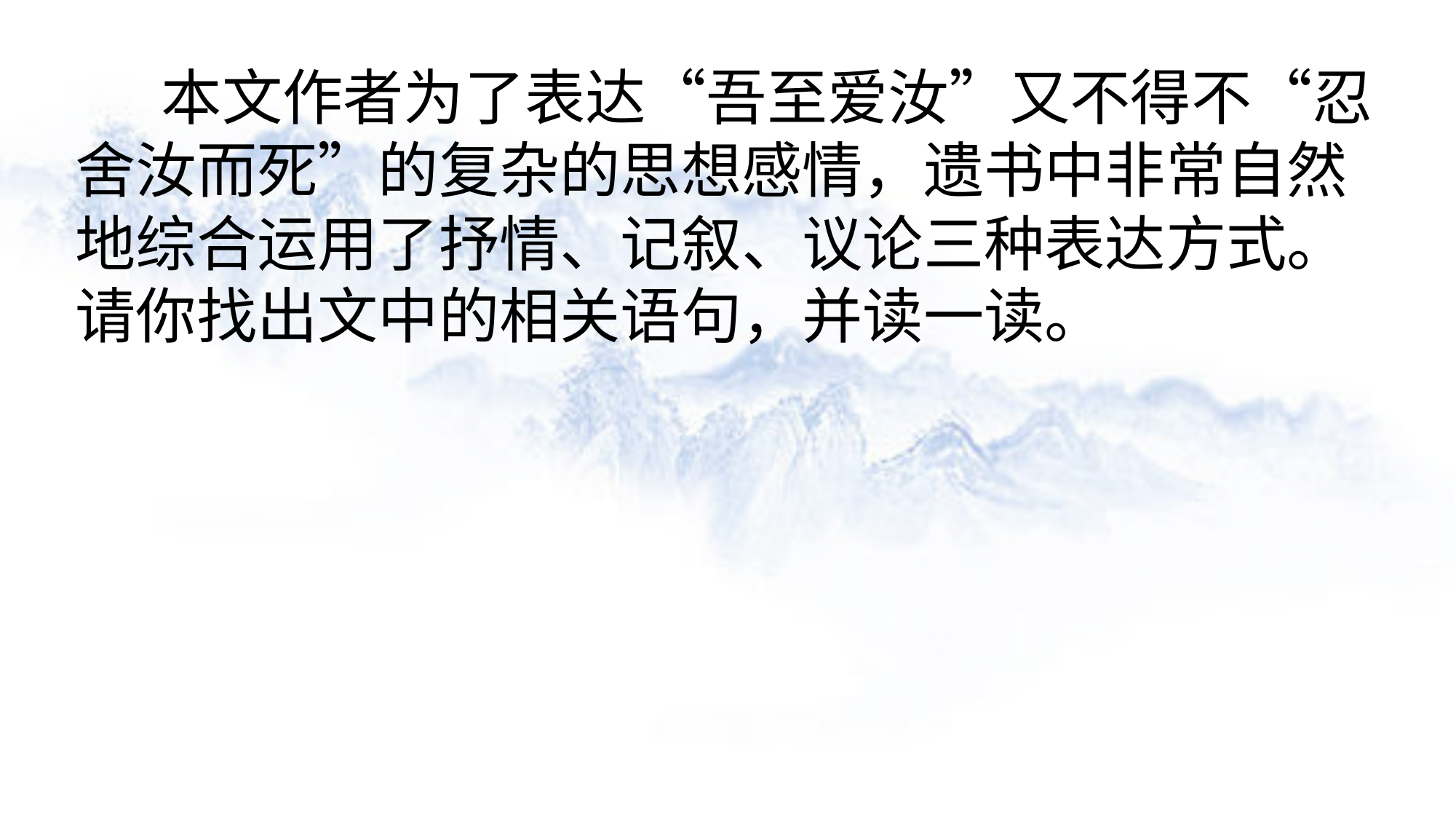

本文作者为了表达“吾至爱汝”又不得不“忍舍汝而死”的复杂的思想感情，遗书中非常自然地综合运用了抒情、记叙、议论三种表达方式。请你找出文中的相关语句，并读一读。